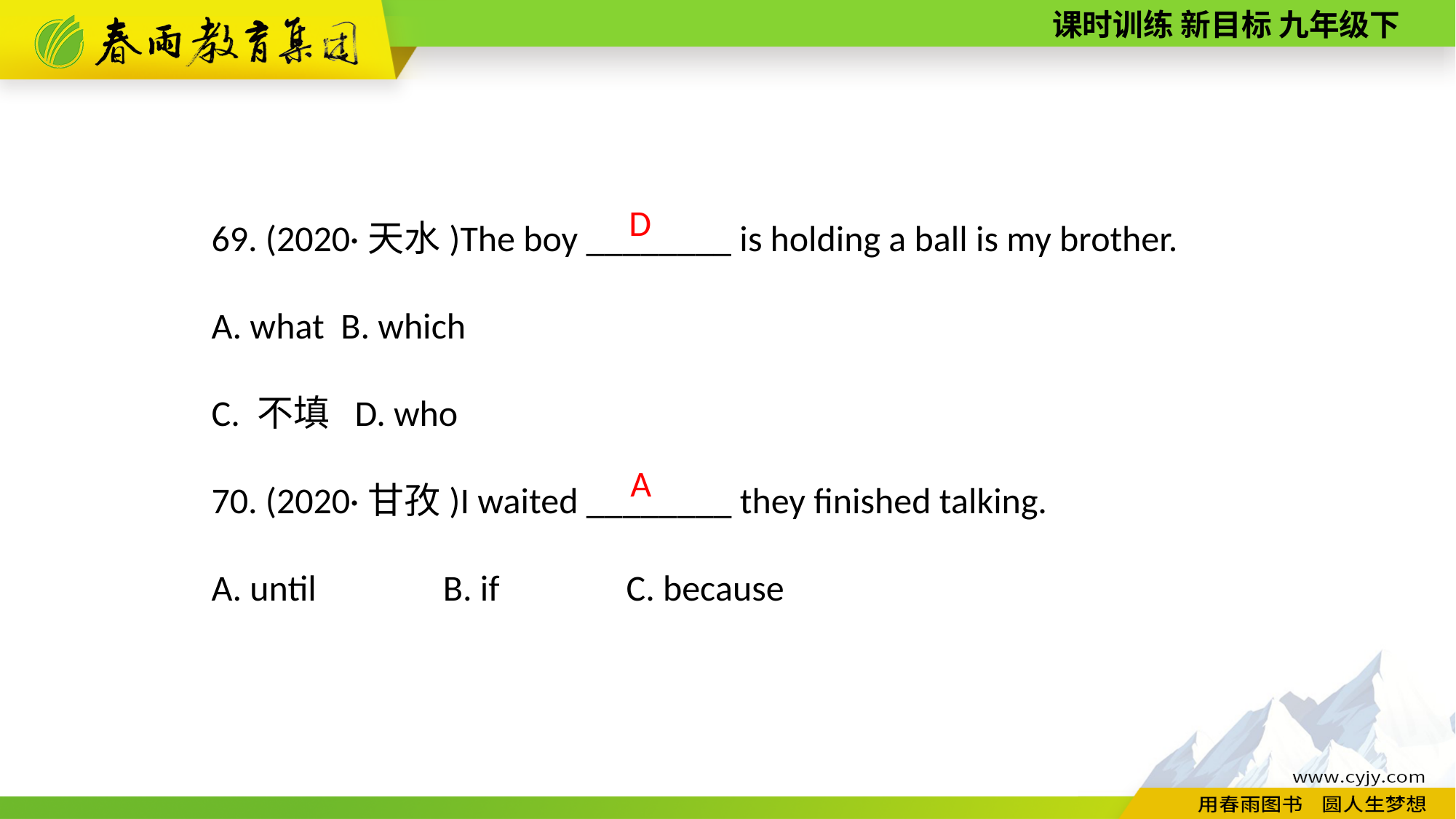

69. (2020·天水)The boy ________ is holding a ball is my brother.
A. what  B. which
C. 不填  D. who
70. (2020·甘孜)I waited ________ they finished talking.
A. until　　　B. if　　　C. because
D
A